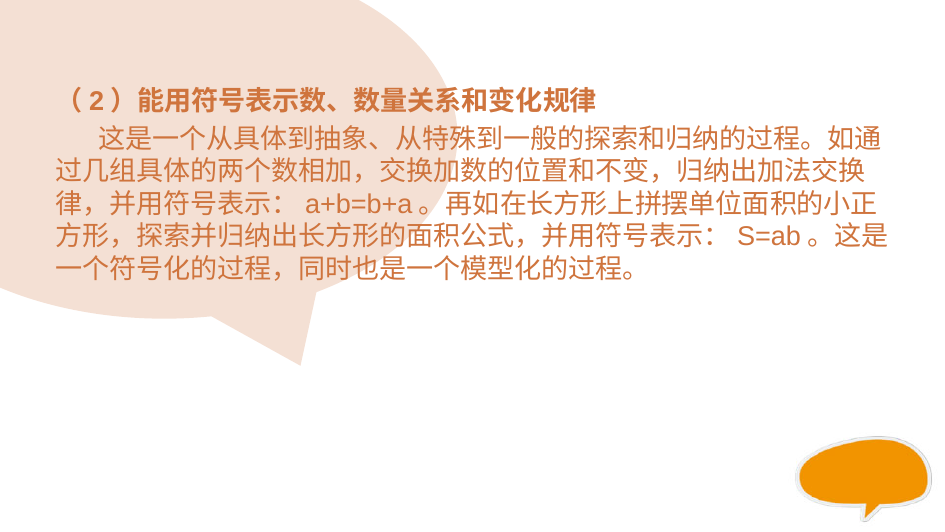

#

（2）能用符号表示数、数量关系和变化规律
      这是一个从具体到抽象、从特殊到一般的探索和归纳的过程。如通过几组具体的两个数相加，交换加数的位置和不变，归纳出加法交换律，并用符号表示：a+b=b+a。再如在长方形上拼摆单位面积的小正方形，探索并归纳出长方形的面积公式，并用符号表示：S=ab。这是一个符号化的过程，同时也是一个模型化的过程。